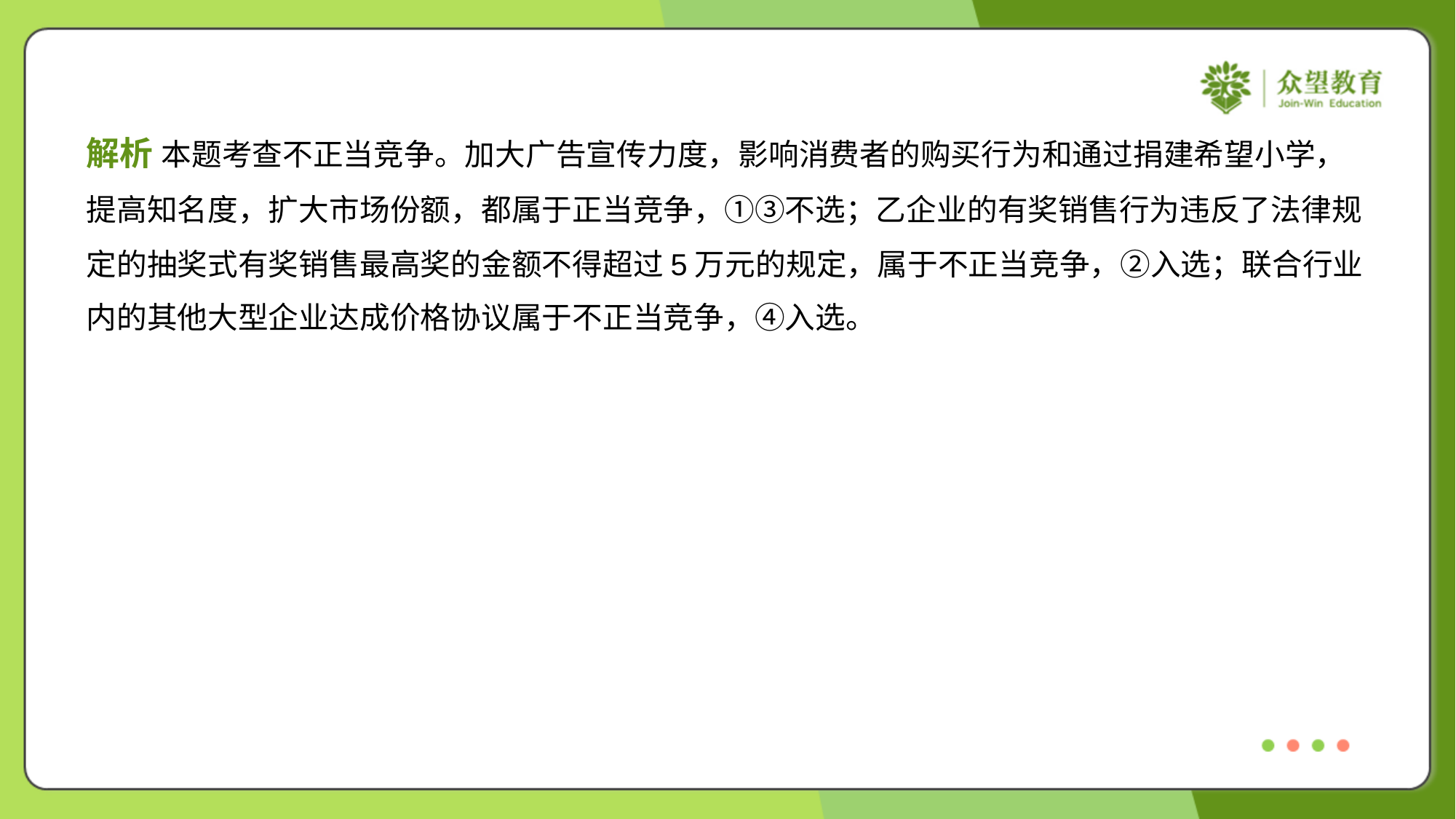

解析 本题考查不正当竞争。加大广告宣传力度，影响消费者的购买行为和通过捐建希望小学，
提高知名度，扩大市场份额，都属于正当竞争，①③不选；乙企业的有奖销售行为违反了法律规
定的抽奖式有奖销售最高奖的金额不得超过5万元的规定，属于不正当竞争，②入选；联合行业
内的其他大型企业达成价格协议属于不正当竞争，④入选。